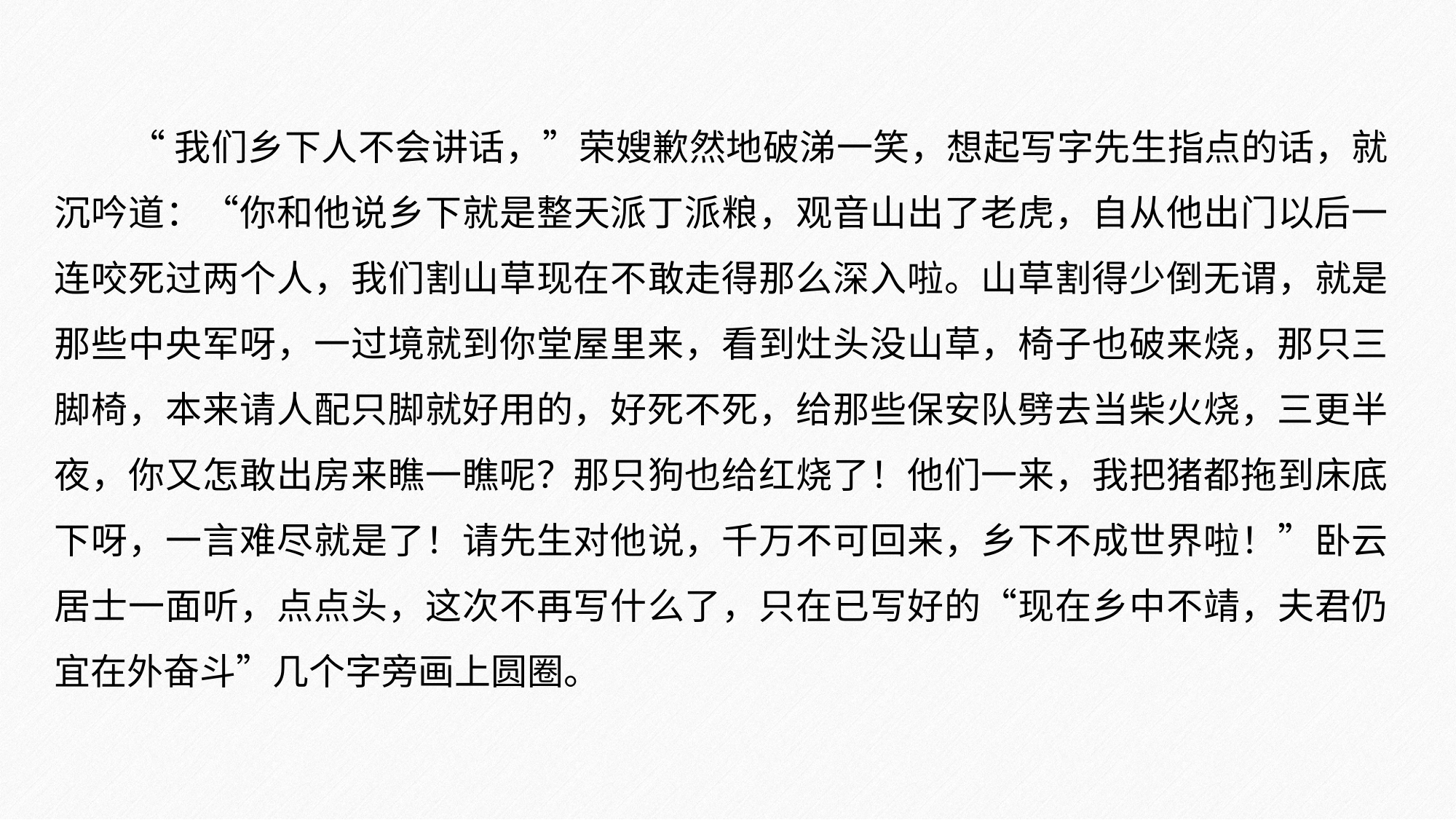

“我们乡下人不会讲话，”荣嫂歉然地破涕一笑，想起写字先生指点的话，就沉吟道：“你和他说乡下就是整天派丁派粮，观音山出了老虎，自从他出门以后一连咬死过两个人，我们割山草现在不敢走得那么深入啦。山草割得少倒无谓，就是那些中央军呀，一过境就到你堂屋里来，看到灶头没山草，椅子也破来烧，那只三脚椅，本来请人配只脚就好用的，好死不死，给那些保安队劈去当柴火烧，三更半夜，你又怎敢出房来瞧一瞧呢？那只狗也给红烧了！他们一来，我把猪都拖到床底下呀，一言难尽就是了！请先生对他说，千万不可回来，乡下不成世界啦！”卧云居士一面听，点点头，这次不再写什么了，只在已写好的“现在乡中不靖，夫君仍宜在外奋斗”几个字旁画上圆圈。